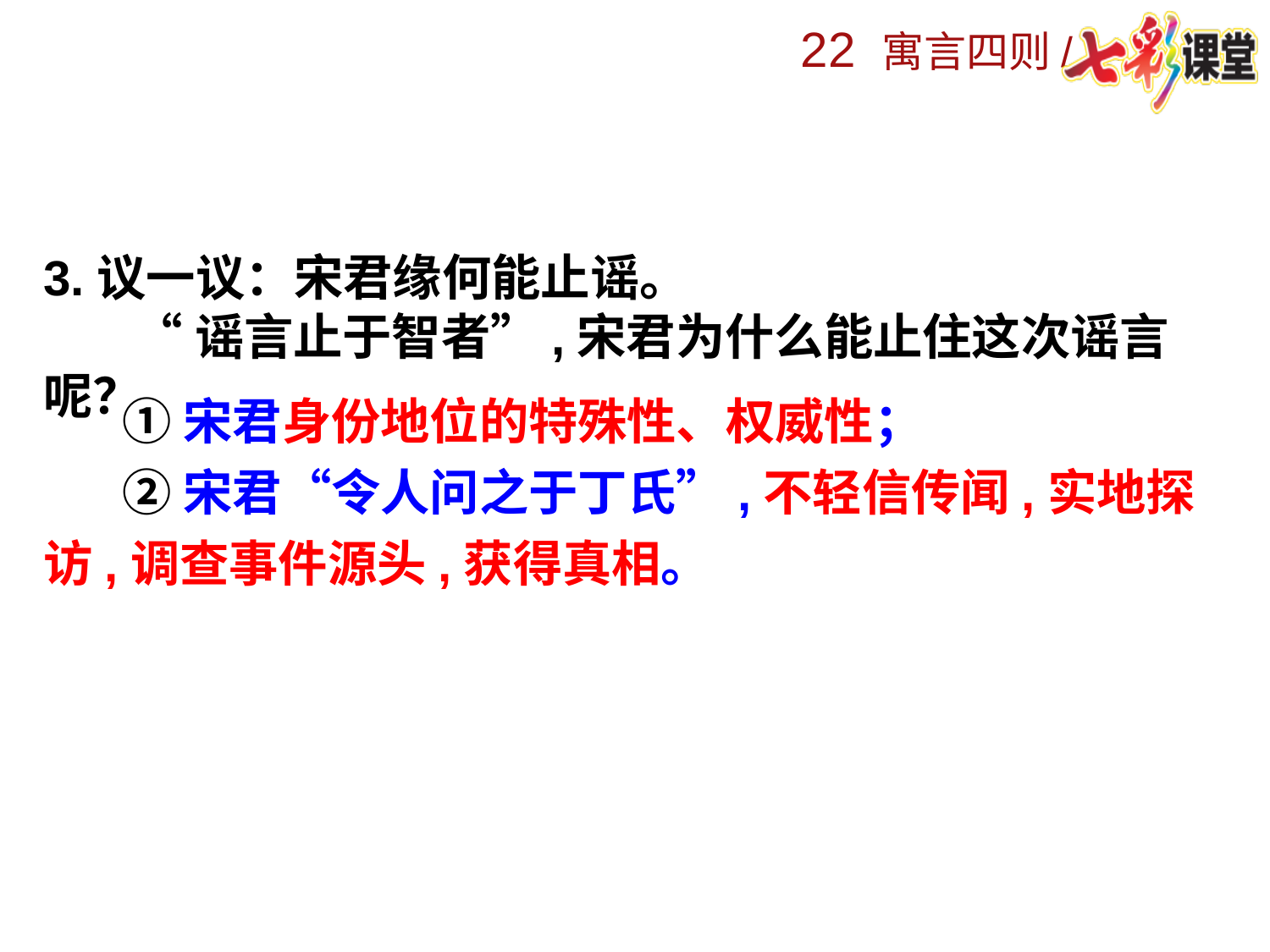

3.议一议：宋君缘何能止谣。
        “谣言止于智者”,宋君为什么能止住这次谣言呢？
       ①宋君身份地位的特殊性、权威性；
       ②宋君“令人问之于丁氏”,不轻信传闻,实地探访,调查事件源头,获得真相。